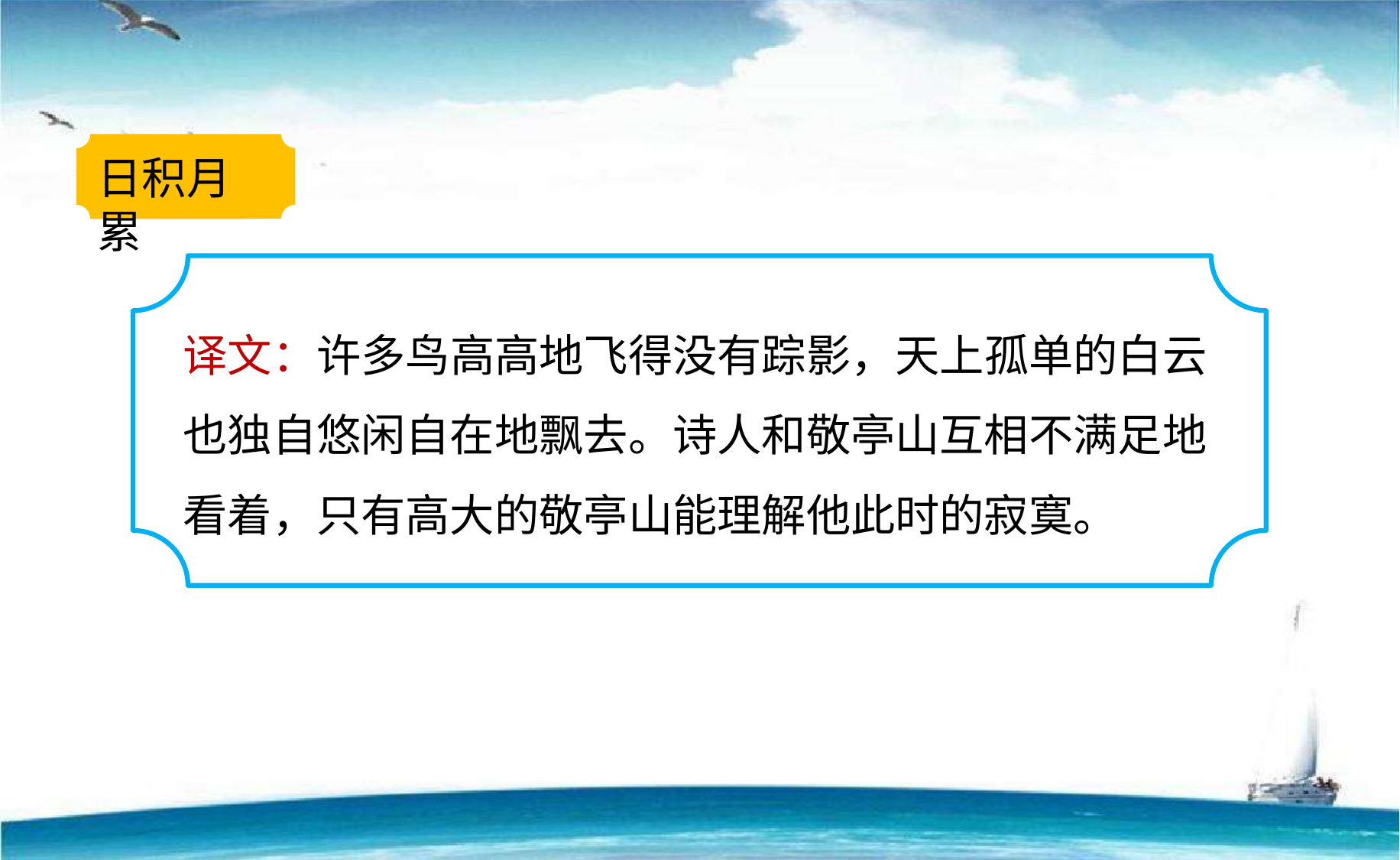

日积月累
译文：许多鸟高高地飞得没有踪影，天上孤单的白云也独自悠闲自在地飘去。诗人和敬亭山互相不满足地看着，只有高大的敬亭山能理解他此时的寂寞。